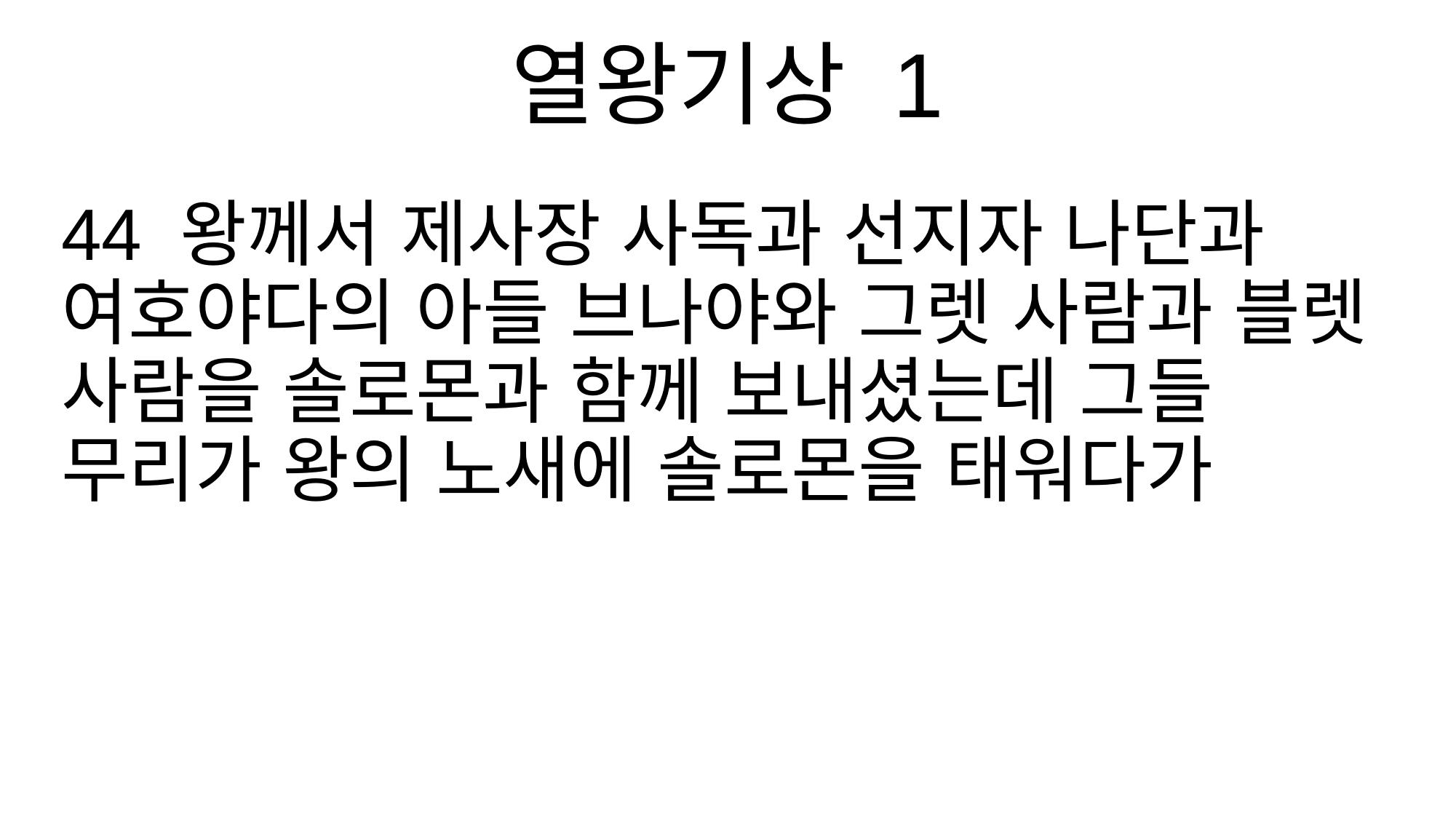

열왕기상 1
44 왕께서 제사장 사독과 선지자 나단과 여호야다의 아들 브나야와 그렛 사람과 블렛 사람을 솔로몬과 함께 보내셨는데 그들 무리가 왕의 노새에 솔로몬을 태워다가